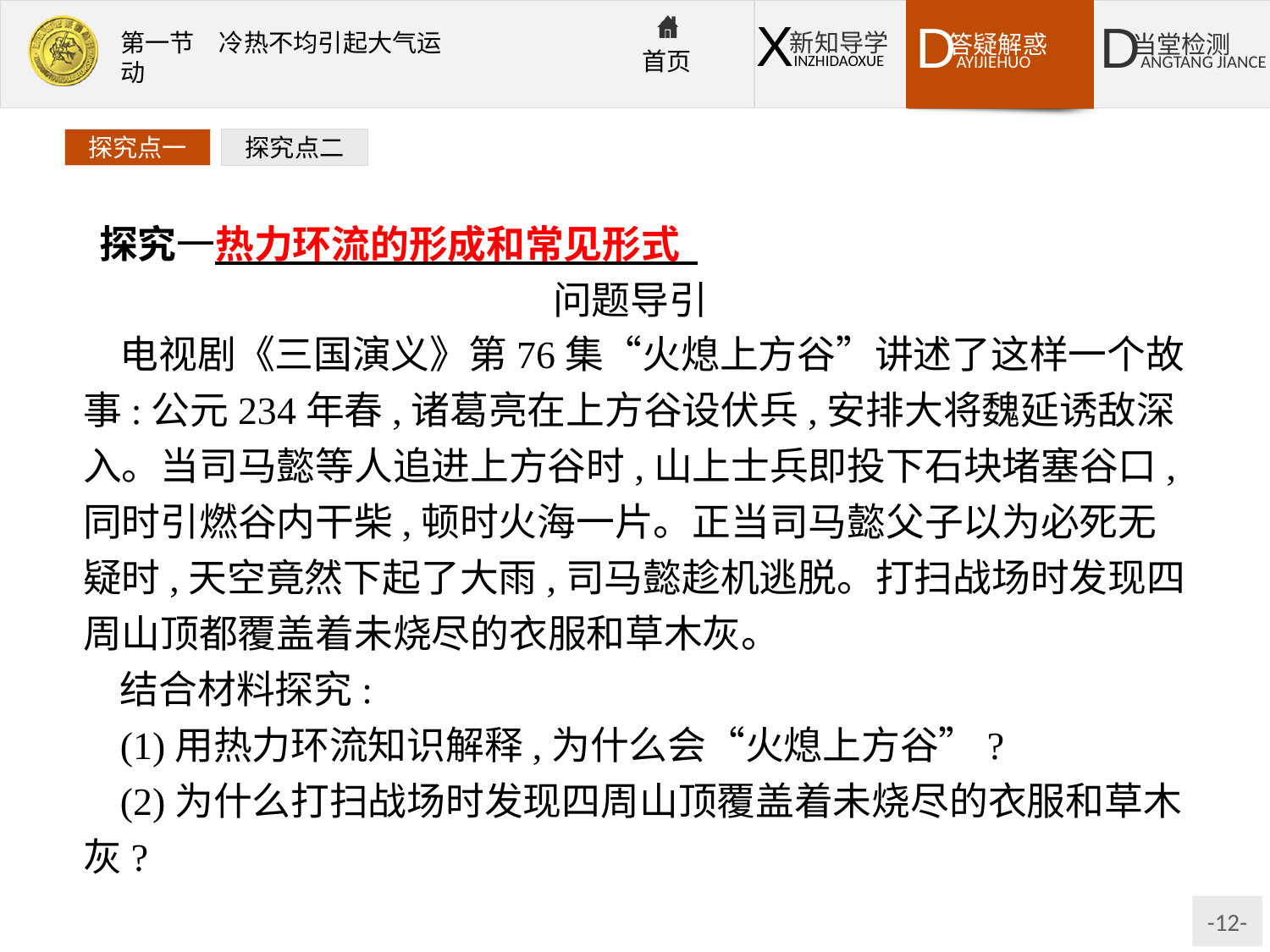

探究点一
探究点二
探究一热力环流的形成和常见形式
问题导引
电视剧《三国演义》第76集“火熄上方谷”讲述了这样一个故事:公元234年春,诸葛亮在上方谷设伏兵,安排大将魏延诱敌深入。当司马懿等人追进上方谷时,山上士兵即投下石块堵塞谷口,同时引燃谷内干柴,顿时火海一片。正当司马懿父子以为必死无疑时,天空竟然下起了大雨,司马懿趁机逃脱。打扫战场时发现四周山顶都覆盖着未烧尽的衣服和草木灰。
结合材料探究:
(1)用热力环流知识解释,为什么会“火熄上方谷”?
(2)为什么打扫战场时发现四周山顶覆盖着未烧尽的衣服和草木灰?